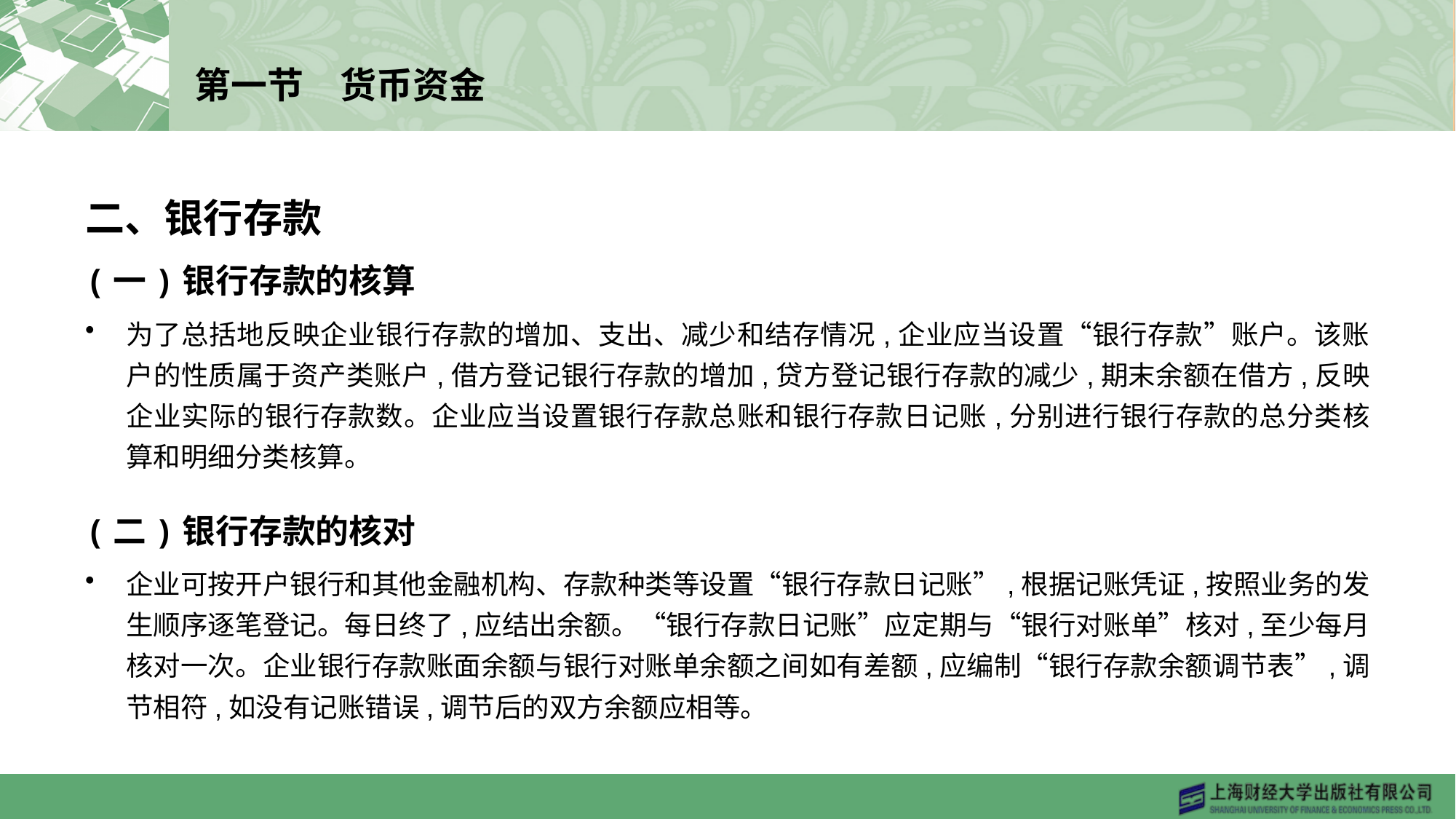

# 第一节　货币资金
二、银行存款
(一)银行存款的核算
为了总括地反映企业银行存款的增加、支出、减少和结存情况,企业应当设置“银行存款”账户。该账户的性质属于资产类账户,借方登记银行存款的增加,贷方登记银行存款的减少,期末余额在借方,反映企业实际的银行存款数。企业应当设置银行存款总账和银行存款日记账,分别进行银行存款的总分类核算和明细分类核算。
(二)银行存款的核对
企业可按开户银行和其他金融机构、存款种类等设置“银行存款日记账”,根据记账凭证,按照业务的发生顺序逐笔登记。每日终了,应结出余额。“银行存款日记账”应定期与“银行对账单”核对,至少每月核对一次。企业银行存款账面余额与银行对账单余额之间如有差额,应编制“银行存款余额调节表”,调节相符,如没有记账错误,调节后的双方余额应相等。